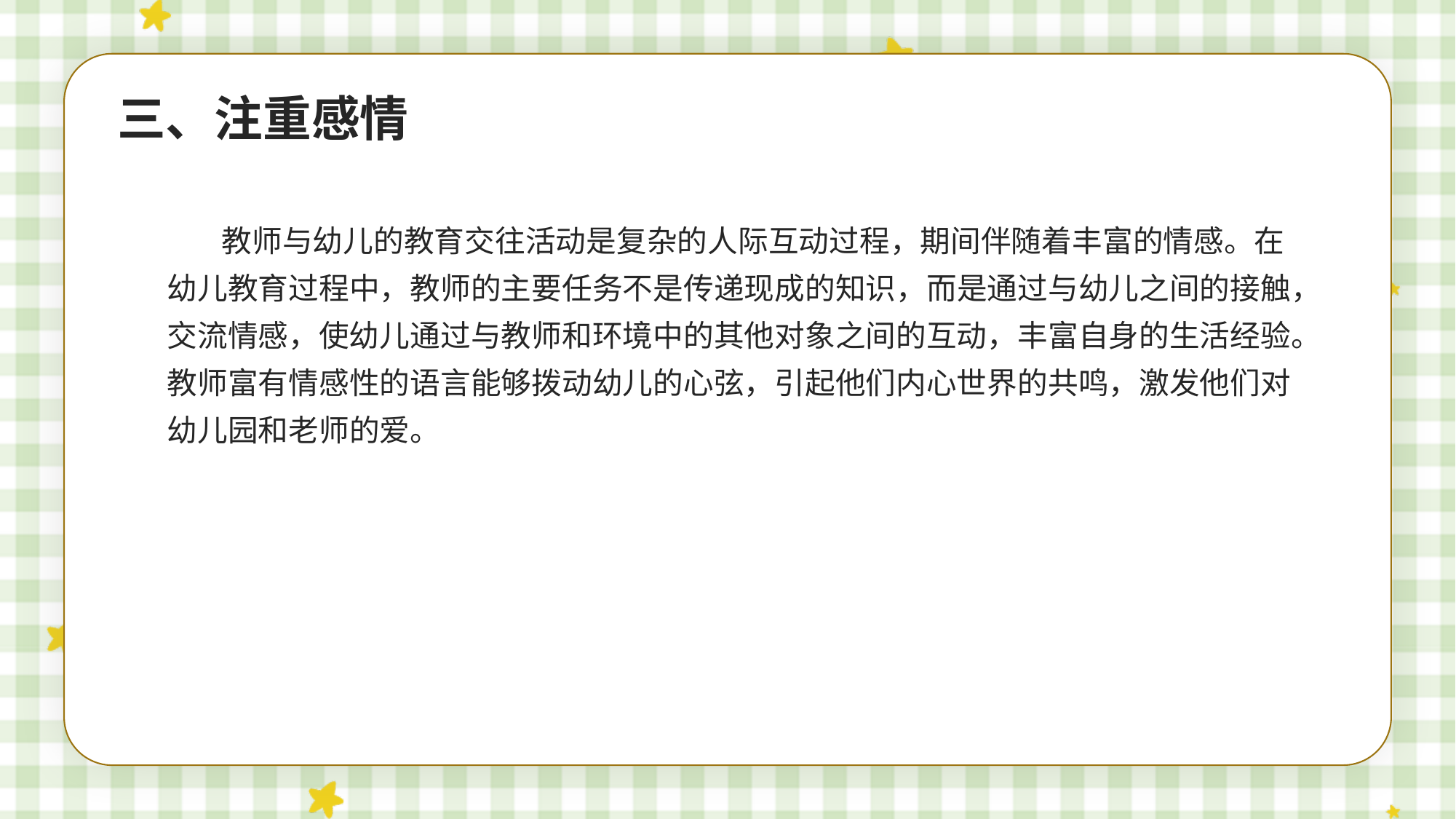

三、注重感情
教师与幼儿的教育交往活动是复杂的人际互动过程，期间伴随着丰富的情感。在幼儿教育过程中，教师的主要任务不是传递现成的知识，而是通过与幼儿之间的接触，交流情感，使幼儿通过与教师和环境中的其他对象之间的互动，丰富自身的生活经验。教师富有情感性的语言能够拨动幼儿的心弦，引起他们内心世界的共鸣，激发他们对幼儿园和老师的爱。